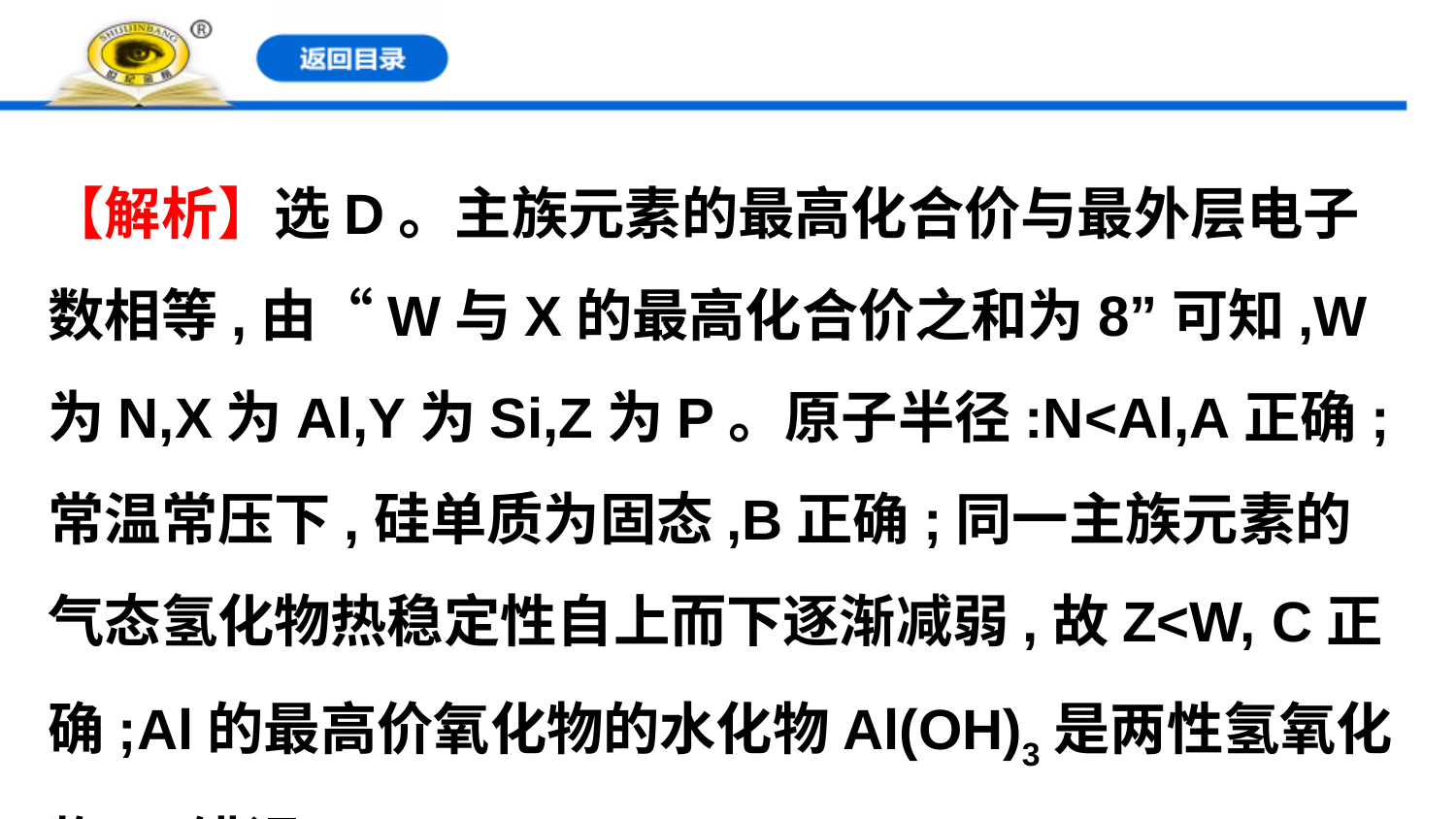

【解析】选D。主族元素的最高化合价与最外层电子数相等,由“W与X的最高化合价之和为8”可知,W为N,X为Al,Y为Si,Z为P。原子半径:N<Al,A正确;常温常压下,硅单质为固态,B正确;同一主族元素的气态氢化物热稳定性自上而下逐渐减弱,故Z<W, C正确;Al的最高价氧化物的水化物Al(OH)3是两性氢氧化物,D错误。